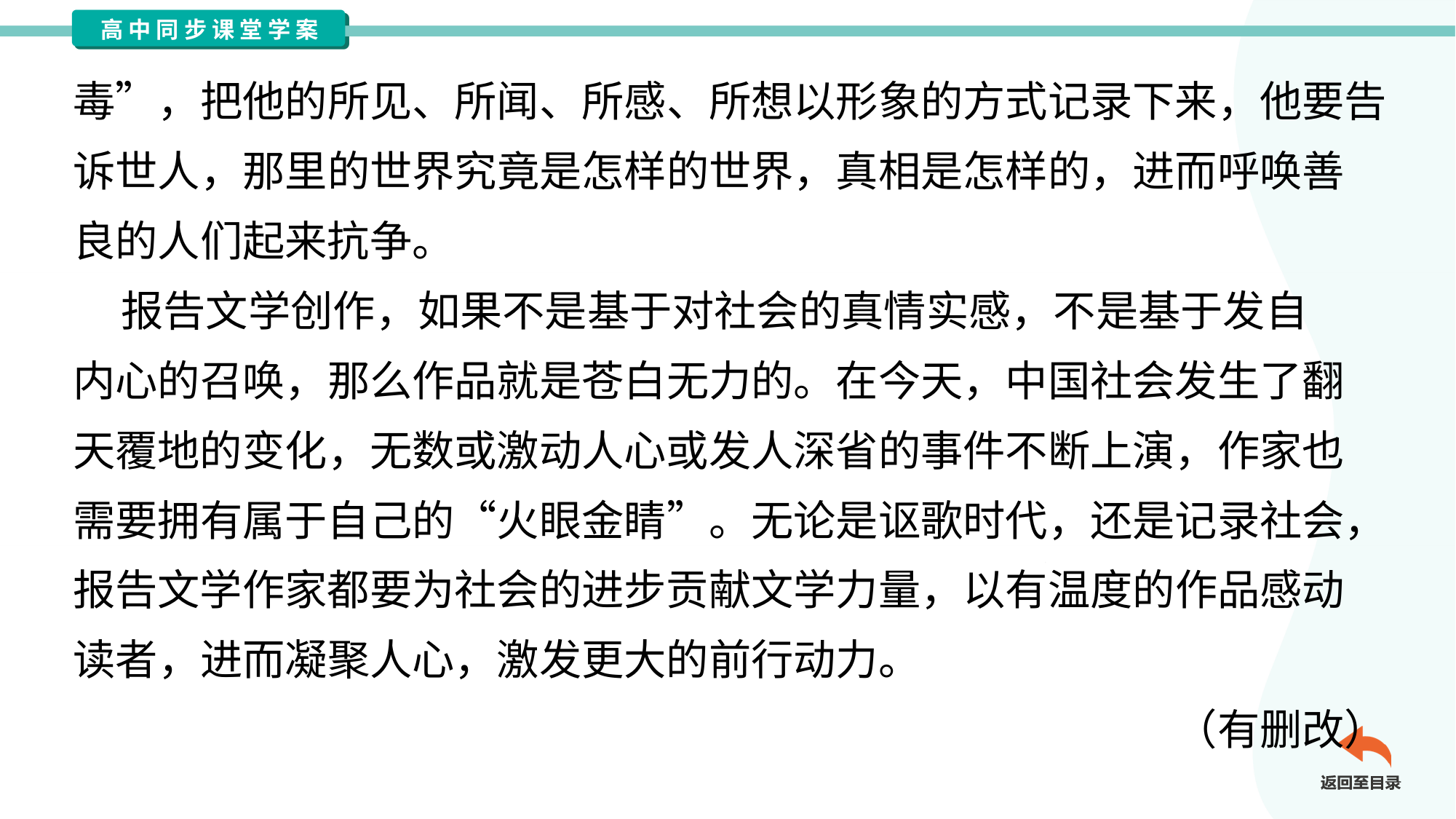

毒”，把他的所见、所闻、所感、所想以形象的方式记录下来，他要告
诉世人，那里的世界究竟是怎样的世界，真相是怎样的，进而呼唤善
良的人们起来抗争。
    报告文学创作，如果不是基于对社会的真情实感，不是基于发自
内心的召唤，那么作品就是苍白无力的。在今天，中国社会发生了翻
天覆地的变化，无数或激动人心或发人深省的事件不断上演，作家也
需要拥有属于自己的“火眼金睛”。无论是讴歌时代，还是记录社会，
报告文学作家都要为社会的进步贡献文学力量，以有温度的作品感动
读者，进而凝聚人心，激发更大的前行动力。
（有删改）